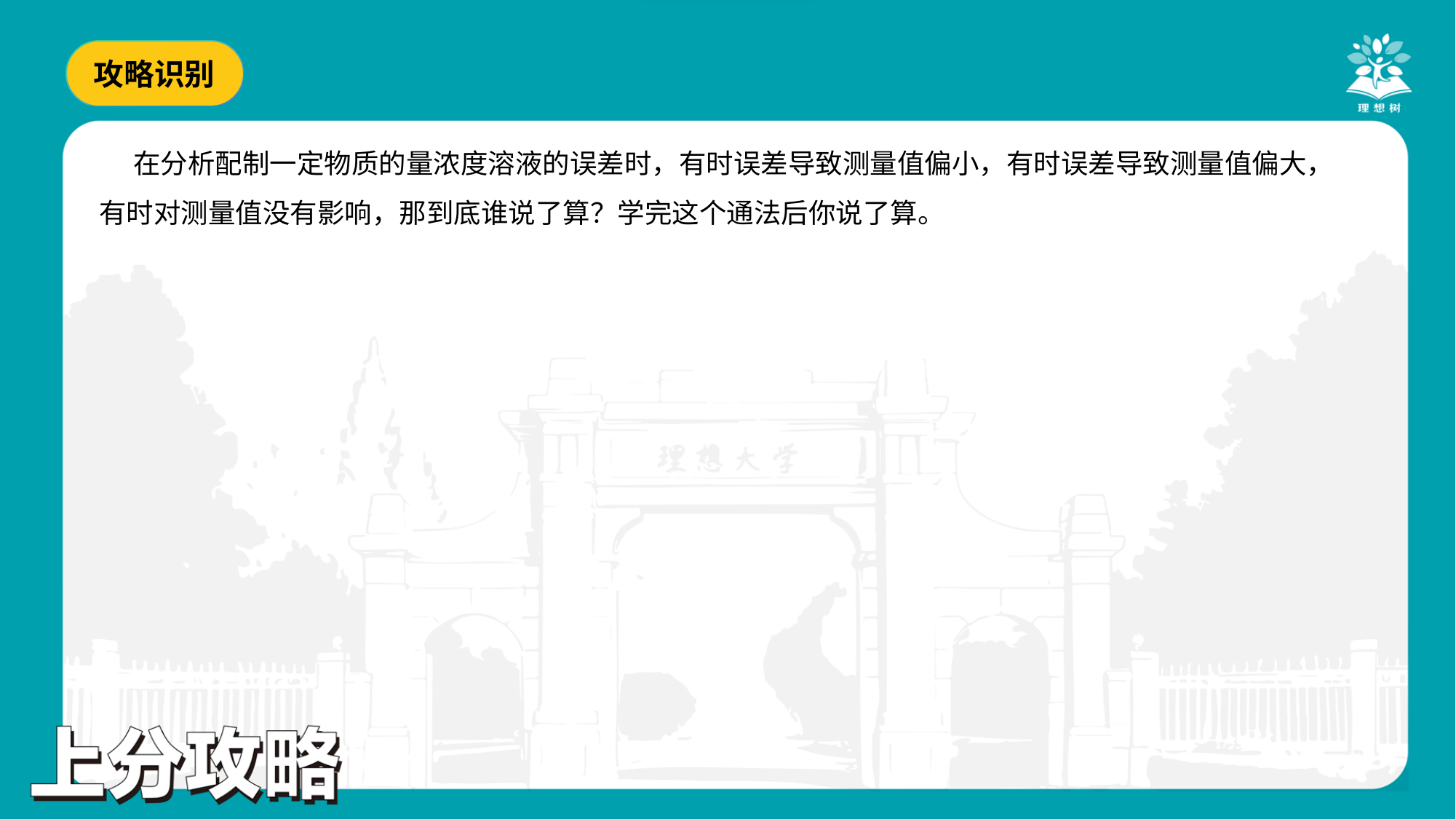

在分析配制一定物质的量浓度溶液的误差时，有时误差导致测量值偏小，有时误差导致测量值偏大，
有时对测量值没有影响，那到底谁说了算？学完这个通法后你说了算。